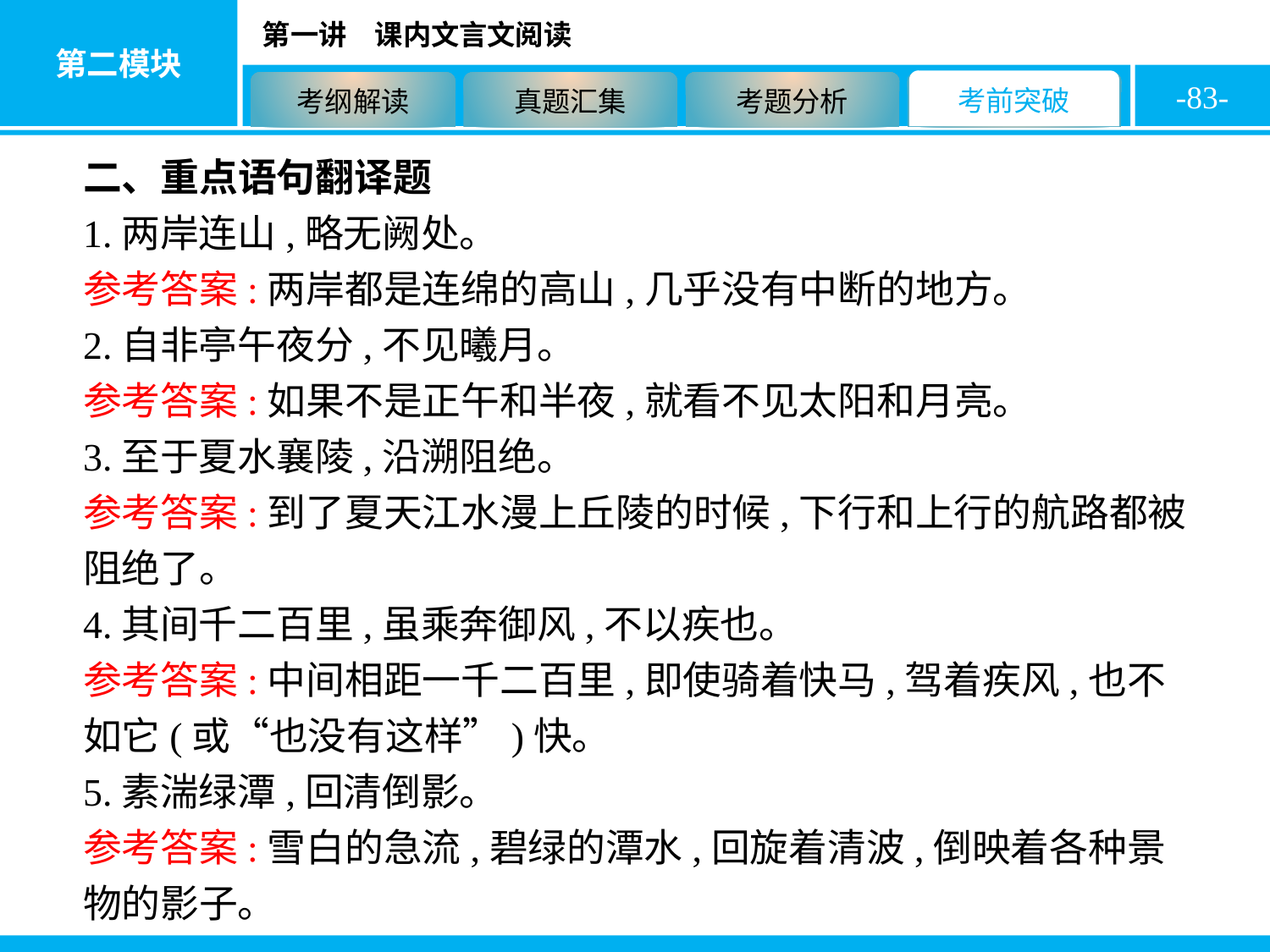

-83-
二、重点语句翻译题
1.两岸连山,略无阙处。
参考答案:两岸都是连绵的高山,几乎没有中断的地方。
2.自非亭午夜分,不见曦月。
参考答案:如果不是正午和半夜,就看不见太阳和月亮。
3.至于夏水襄陵,沿溯阻绝。
参考答案:到了夏天江水漫上丘陵的时候,下行和上行的航路都被阻绝了。
4.其间千二百里,虽乘奔御风,不以疾也。
参考答案:中间相距一千二百里,即使骑着快马,驾着疾风,也不如它(或“也没有这样”)快。
5.素湍绿潭,回清倒影。
参考答案:雪白的急流,碧绿的潭水,回旋着清波,倒映着各种景物的影子。